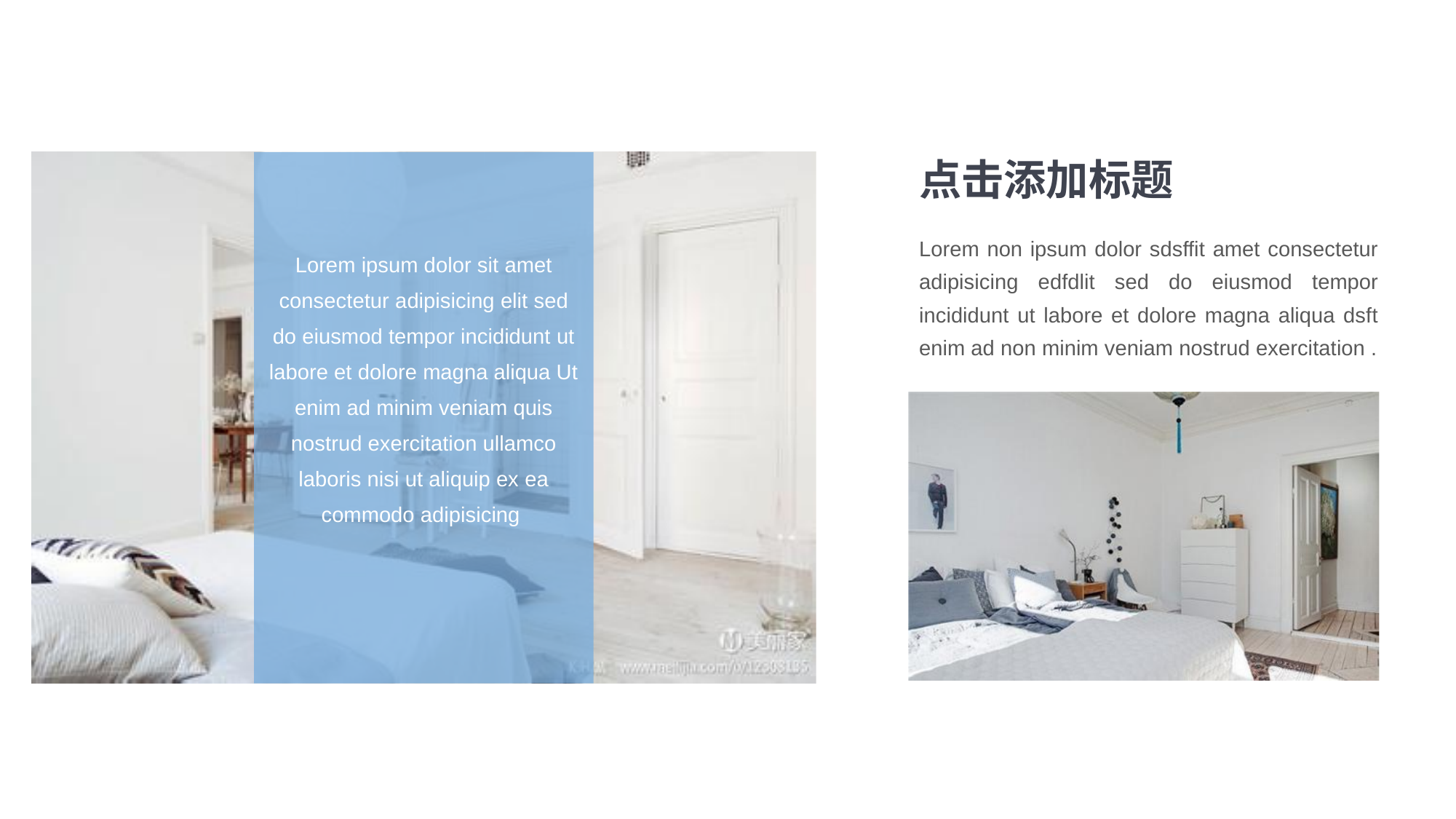

点击添加标题

Lorem ipsum dolor sit amet consectetur adipisicing elit sed do eiusmod tempor incididunt ut labore et dolore magna aliqua Ut enim ad minim veniam quis nostrud exercitation ullamco laboris nisi ut aliquip ex ea commodo adipisicing

Lorem non ipsum dolor sdsffit amet consectetur adipisicing edfdlit sed do eiusmod tempor incididunt ut labore et dolore magna aliqua dsft enim ad non minim veniam nostrud exercitation .